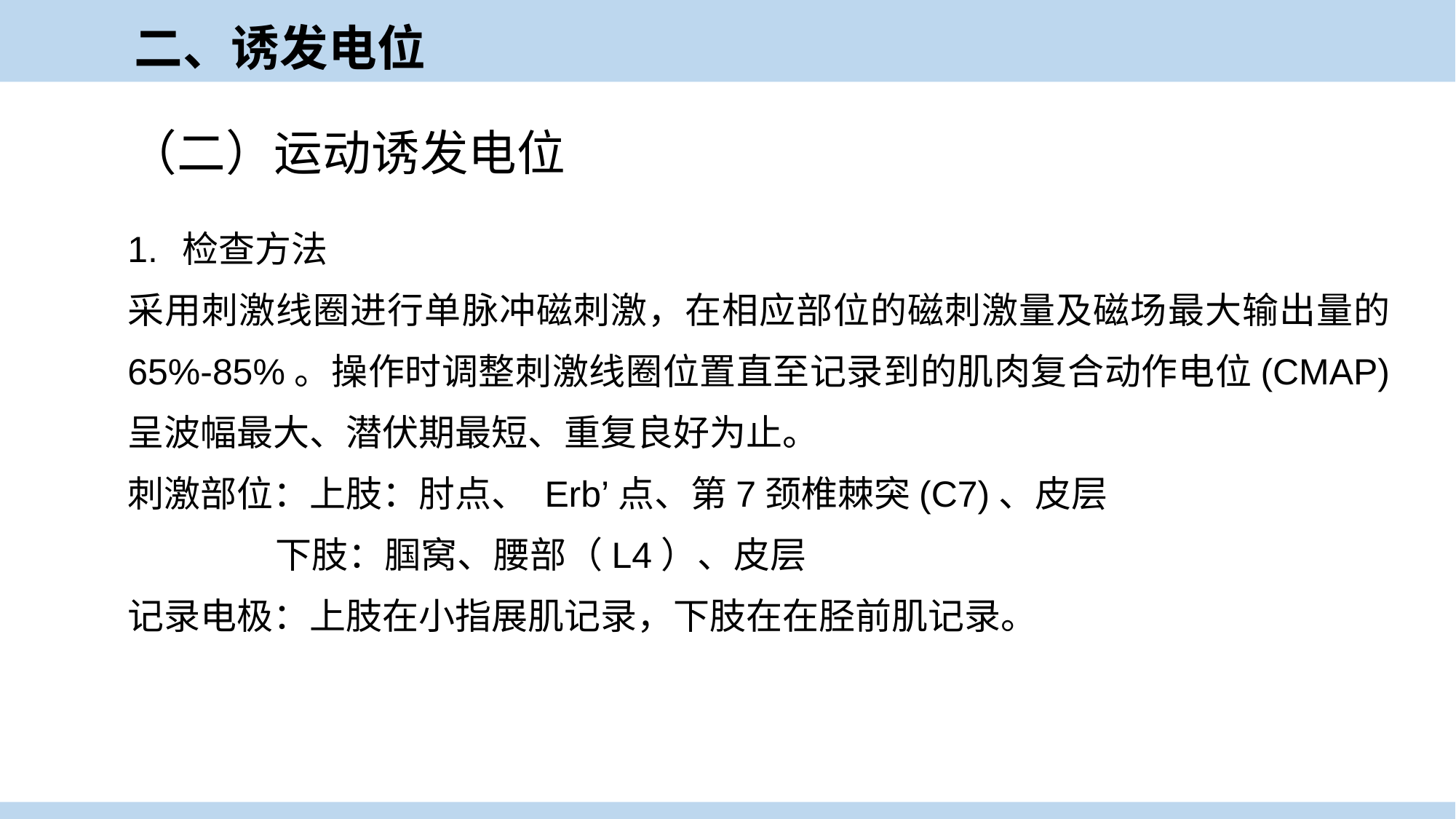

二、诱发电位
（二）运动诱发电位
检查方法
采用刺激线圈进行单脉冲磁刺激，在相应部位的磁刺激量及磁场最大输出量的65%-85%。操作时调整刺激线圈位置直至记录到的肌肉复合动作电位(CMAP)呈波幅最大、潜伏期最短、重复良好为止。
刺激部位：上肢：肘点、 Erb’点、第7颈椎棘突(C7)、皮层
                 下肢：腘窝、腰部（L4）、皮层
记录电极：上肢在小指展肌记录，下肢在在胫前肌记录。